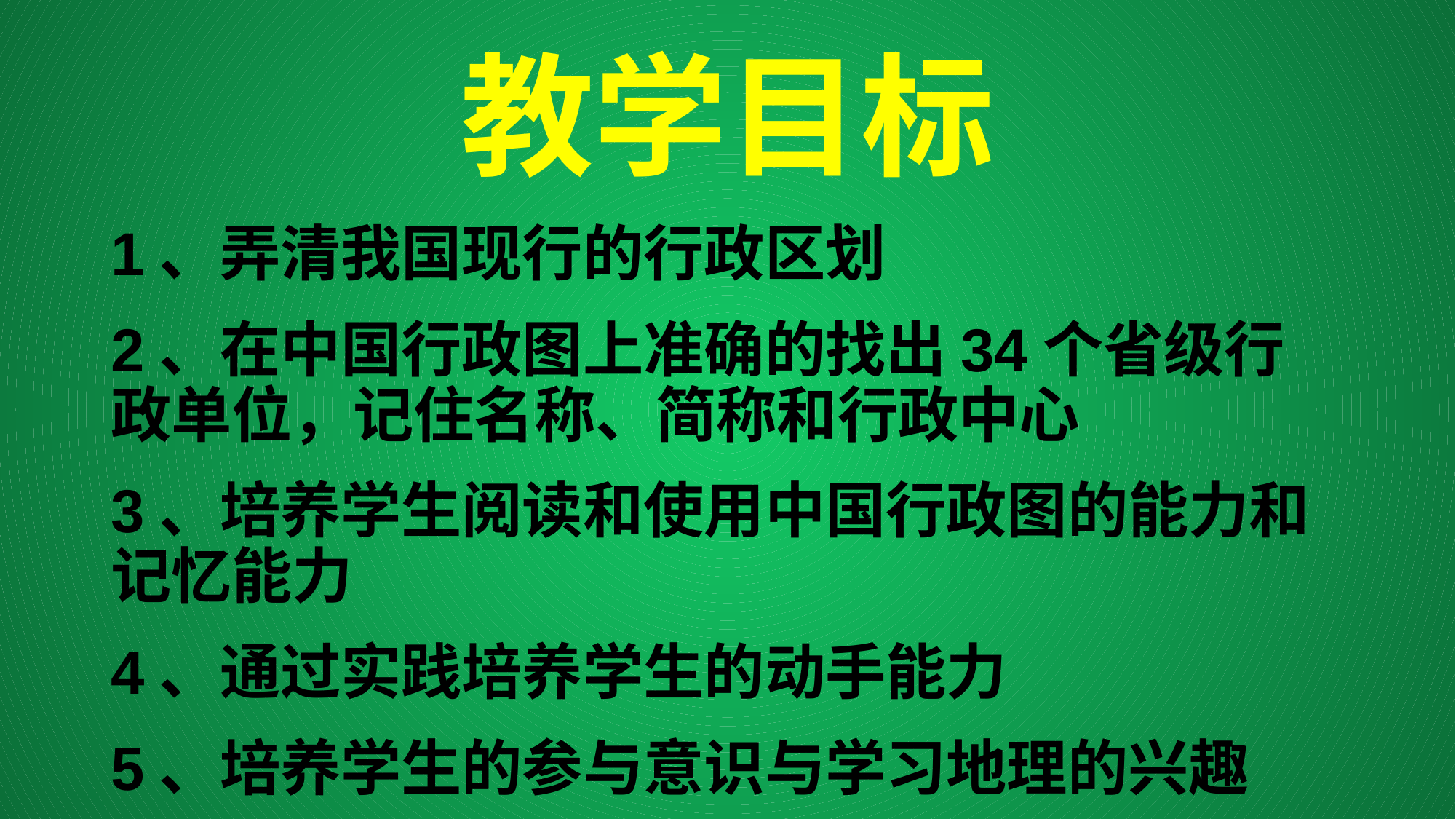

# 教学目标
1、弄清我国现行的行政区划
2、在中国行政图上准确的找出34个省级行政单位，记住名称、简称和行政中心
3、培养学生阅读和使用中国行政图的能力和记忆能力
4、通过实践培养学生的动手能力
5、培养学生的参与意识与学习地理的兴趣